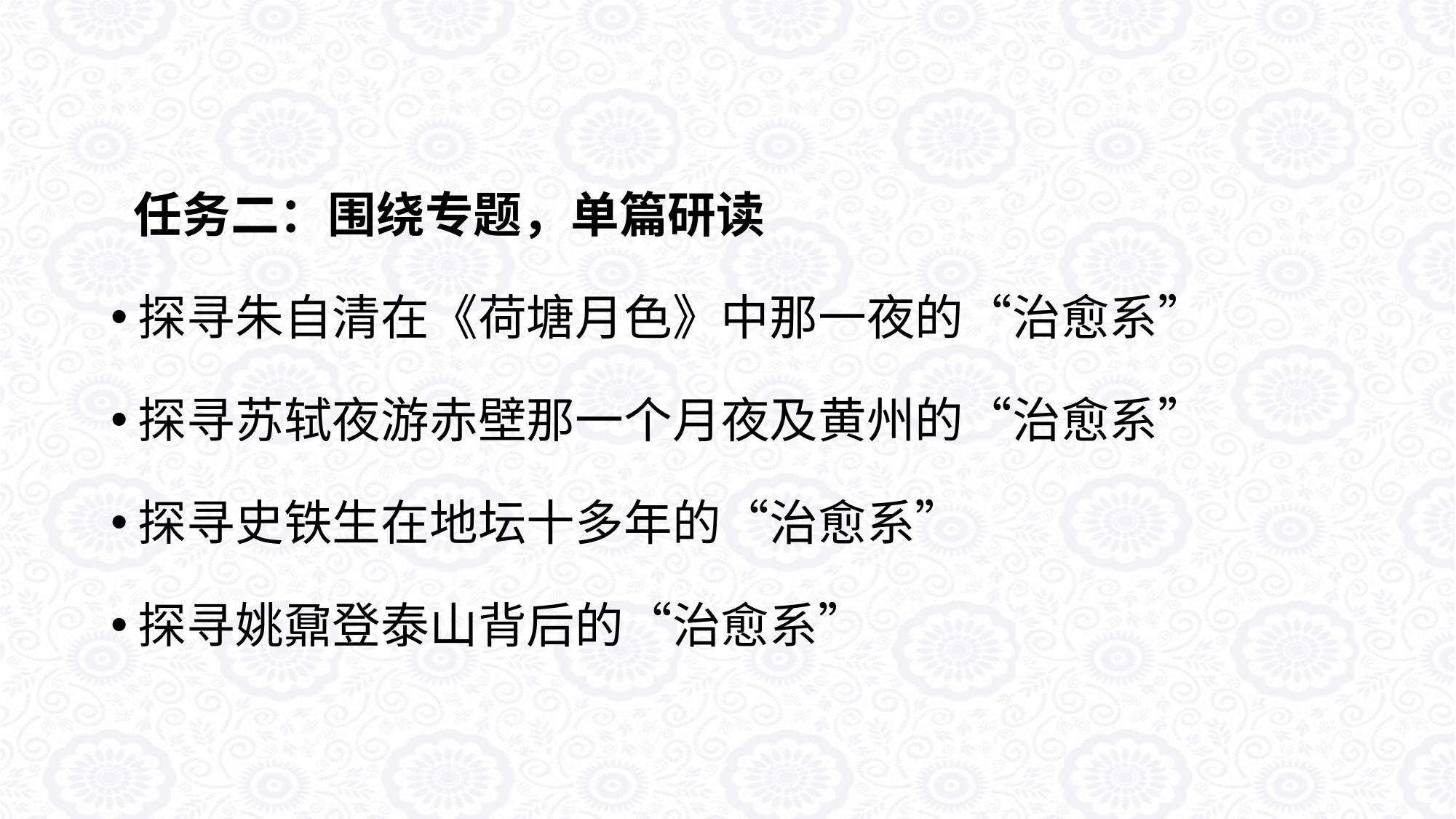

任务二：围绕专题，单篇研读
探寻朱自清在《荷塘月色》中那一夜的“治愈系”
探寻苏轼夜游赤壁那一个月夜及黄州的“治愈系”
探寻史铁生在地坛十多年的“治愈系”
探寻姚鼐登泰山背后的“治愈系”